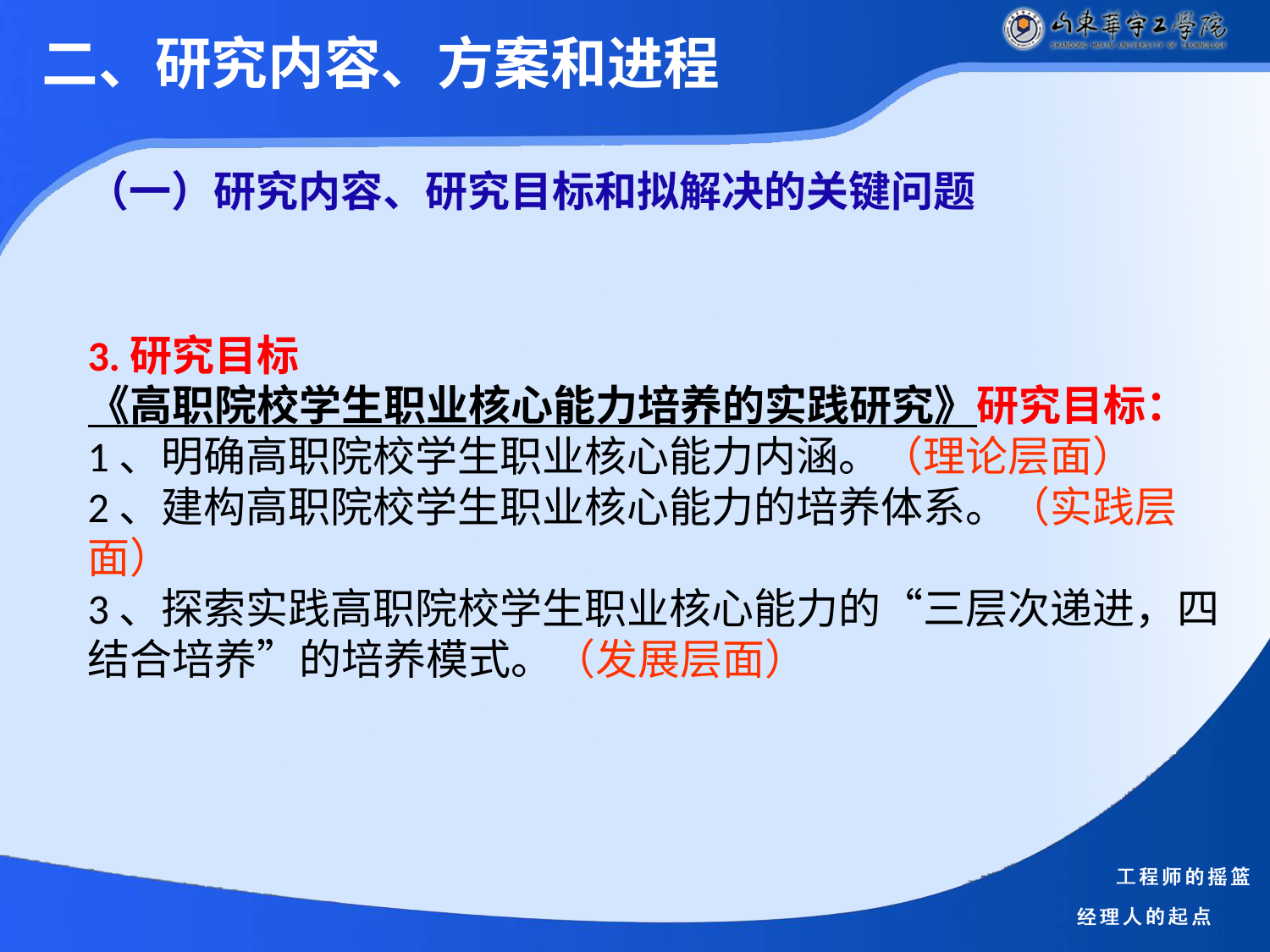

二、研究内容、方案和进程
（一）研究内容、研究目标和拟解决的关键问题
3.研究目标
《高职院校学生职业核心能力培养的实践研究》研究目标：
1、明确高职院校学生职业核心能力内涵。（理论层面）
2、建构高职院校学生职业核心能力的培养体系。（实践层面）
3、探索实践高职院校学生职业核心能力的“三层次递进，四结合培养”的培养模式。（发展层面）